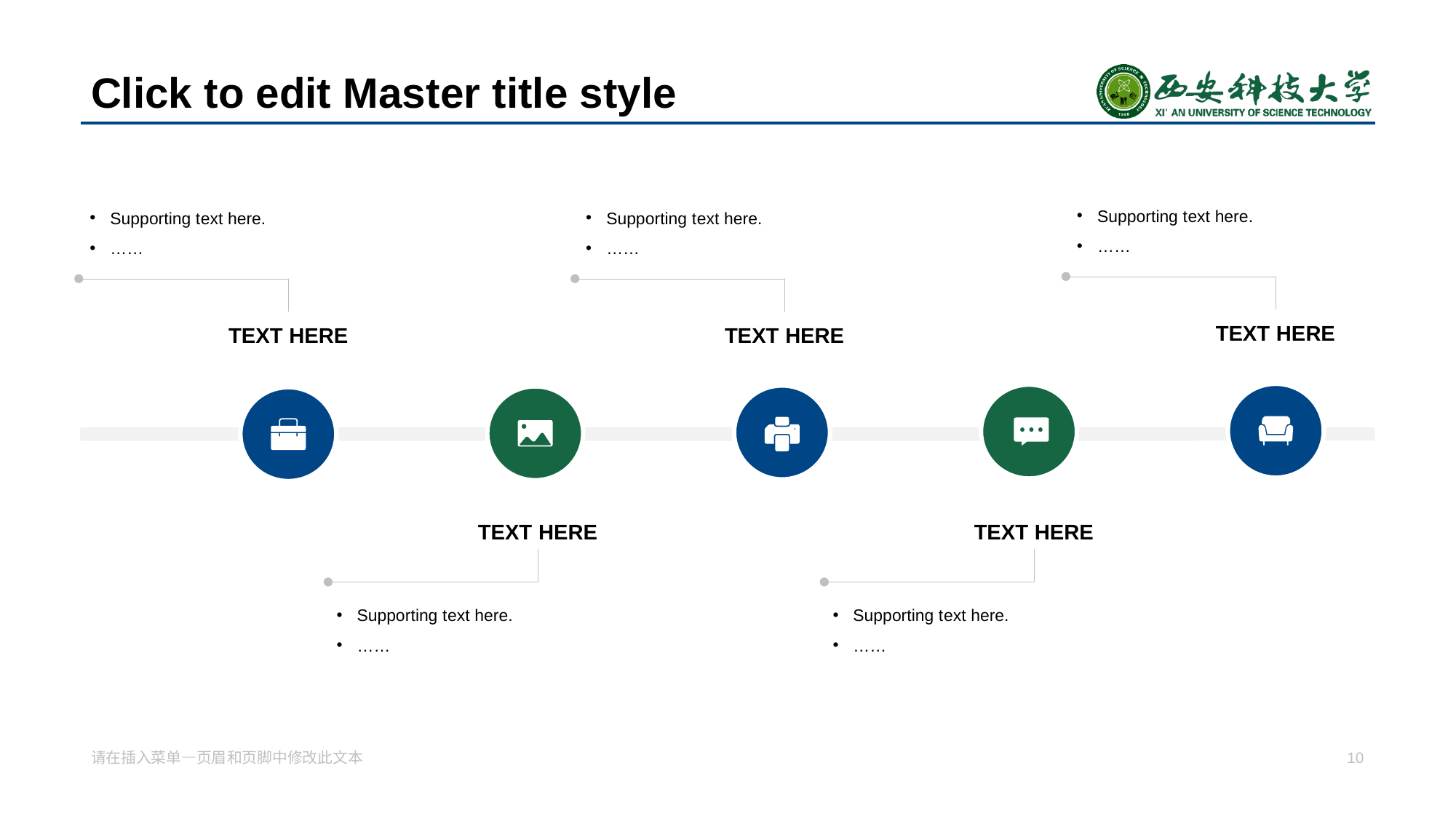

# Click to edit Mas ter title style
Supporting t ext here.
……
Supporting t ext here.
……
Supporting t ext here.
……
TEXT  HERE
TEXT  HERE
TEXT  HERE

TEXT  HERE
TEXT  HERE
Supporting t ext here.
……
Supporting t ext here.
……
请在插入菜单—页眉 和页脚中修改此文本
10